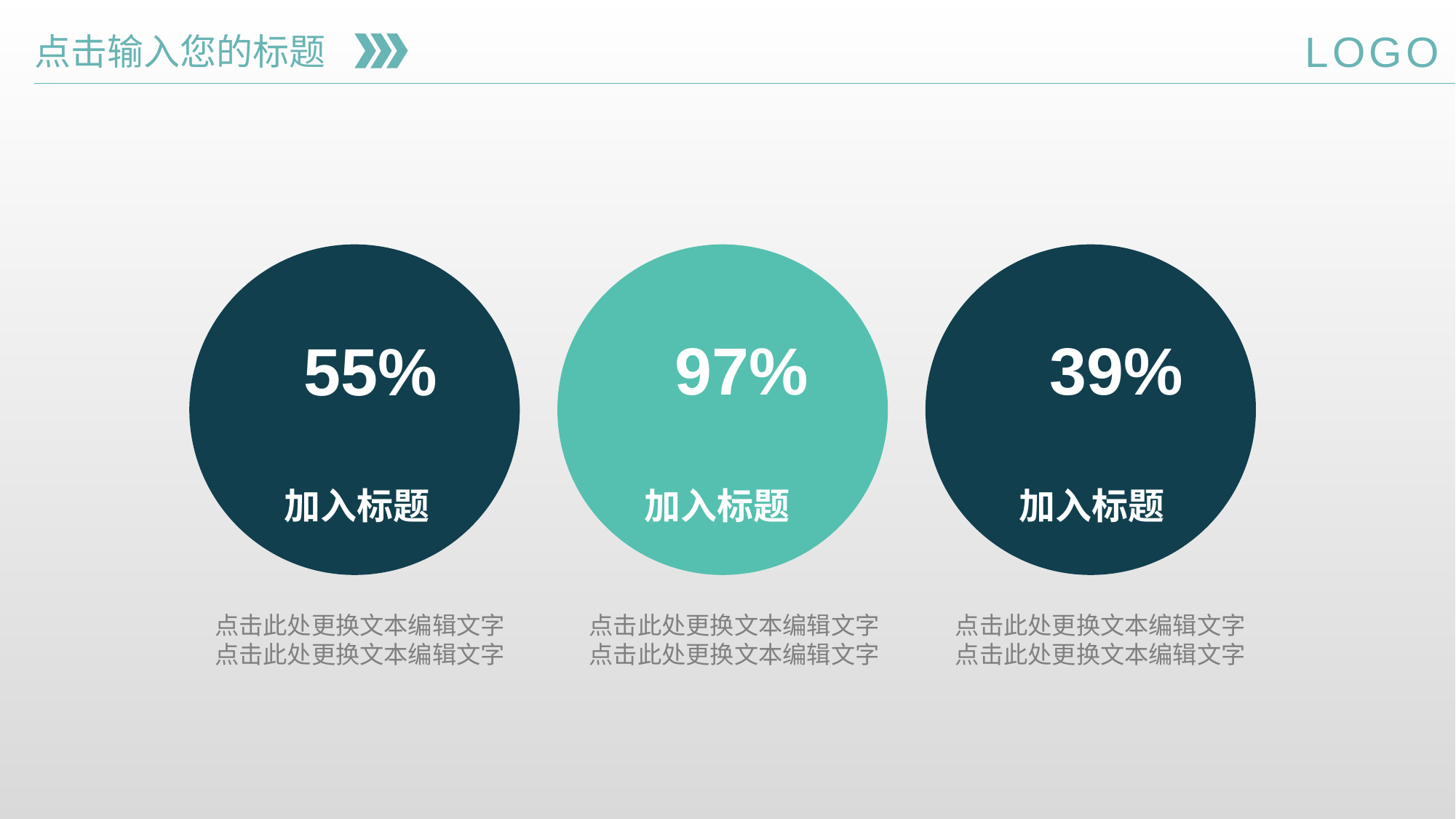

LOGO
点击输入您的标题

  97%
  39%
  55%
加入标题
加入标题
加入标题
点击此处更换文本编辑文字
点击此处更换文本编辑文字
点击此处更换文本编辑文字
点击此处更换文本编辑文字
点击此处更换文本编辑文字
点击此处更换文本编辑文字